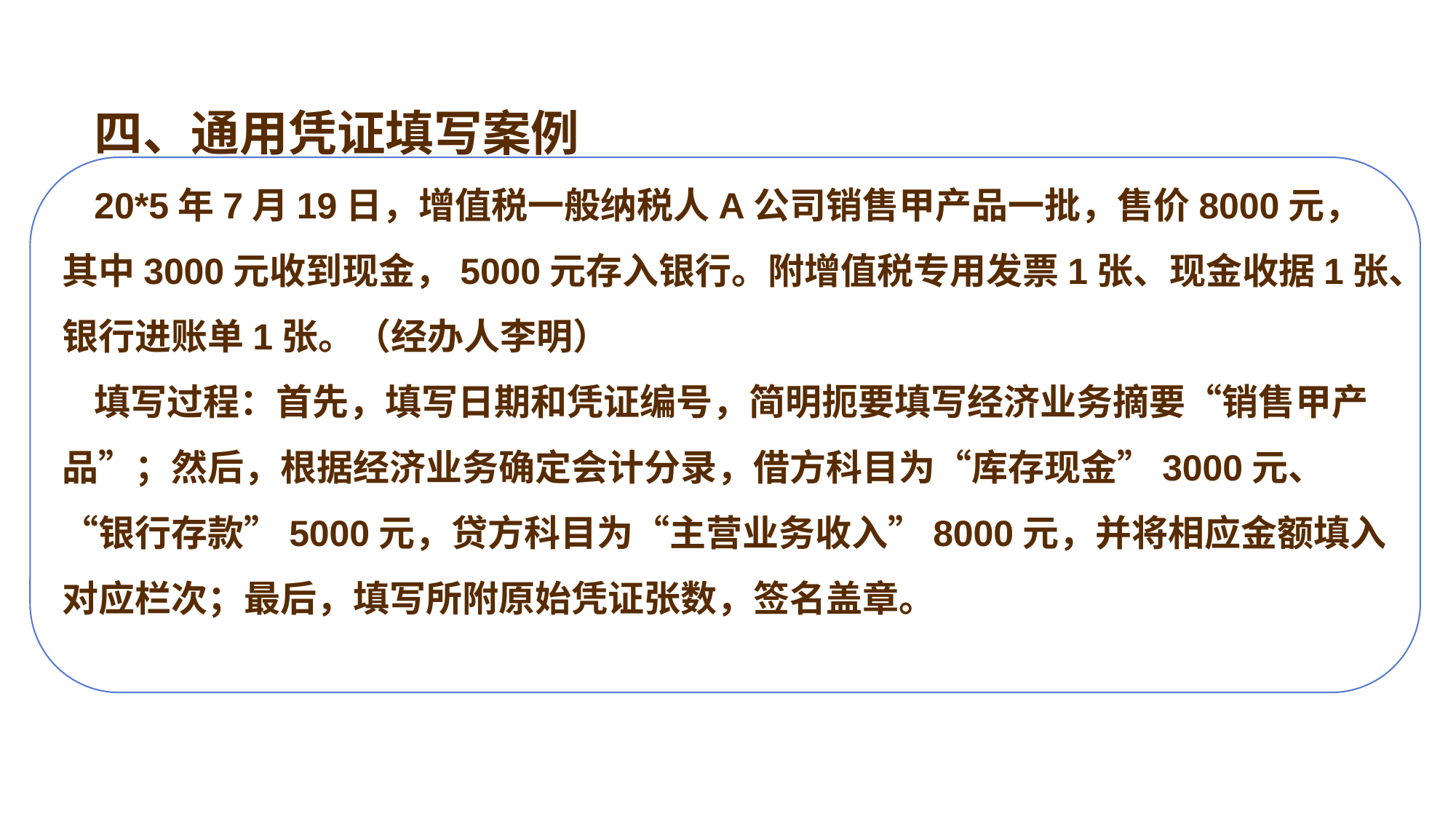

四、通用凭证填写案例
20*5年7月19日，增值税一般纳税人A公司销售甲产品一批，售价8000元，其中3000元收到现金，5000元存入银行。附增值税专用发票1张、现金收据1张、银行进账单1张。（经办人李明）
填写过程：首先，填写日期和凭证编号，简明扼要填写经济业务摘要“销售甲产品”；然后，根据经济业务确定会计分录，借方科目为“库存现金”3000元、“银行存款”5000元，贷方科目为“主营业务收入”8000元，并将相应金额填入对应栏次；最后，填写所附原始凭证张数，签名盖章。